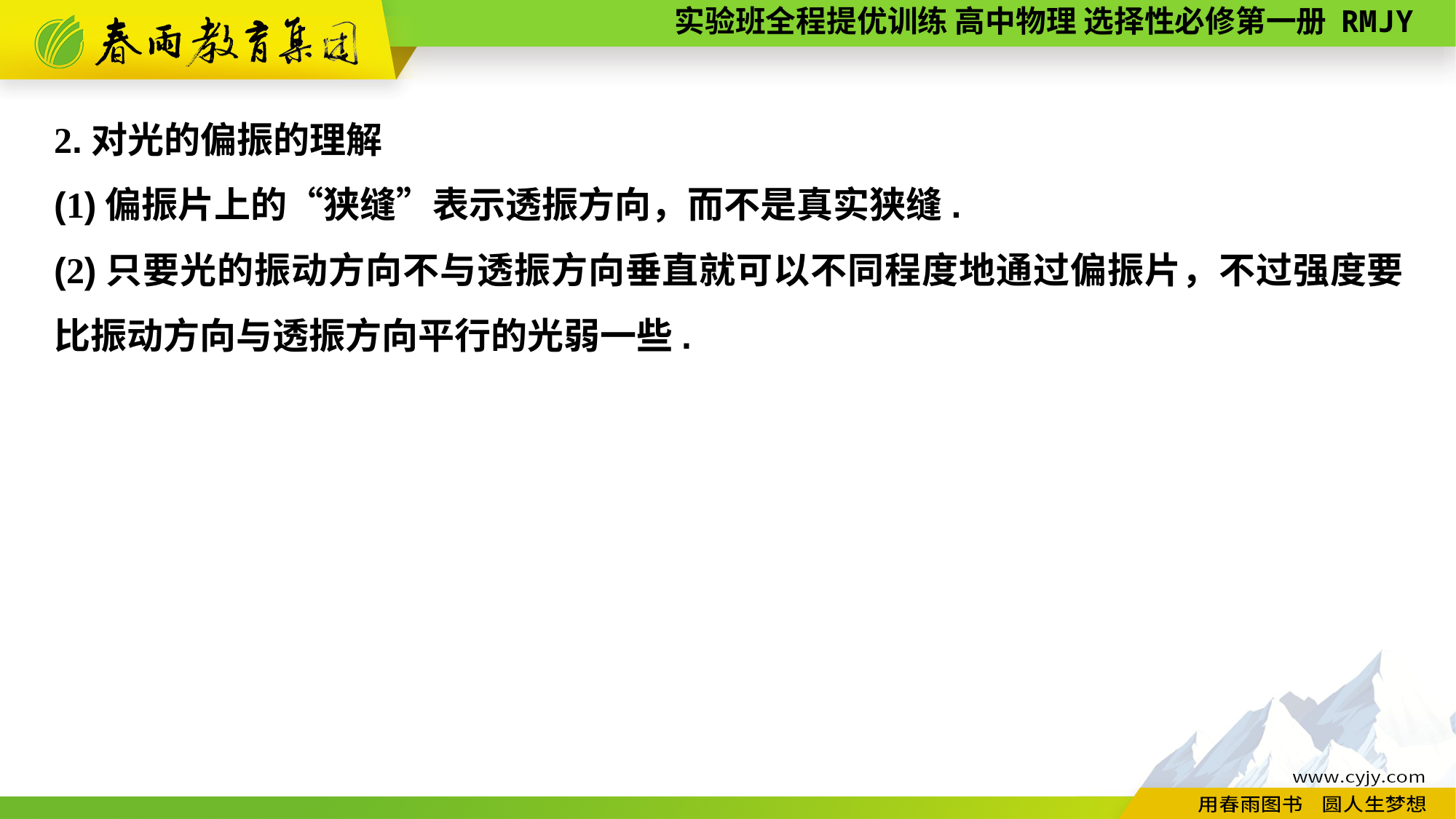

2.对光的偏振的理解
(1)偏振片上的“狭缝”表示透振方向，而不是真实狭缝.
(2)只要光的振动方向不与透振方向垂直就可以不同程度地通过偏振片，不过强度要比振动方向与透振方向平行的光弱一些.